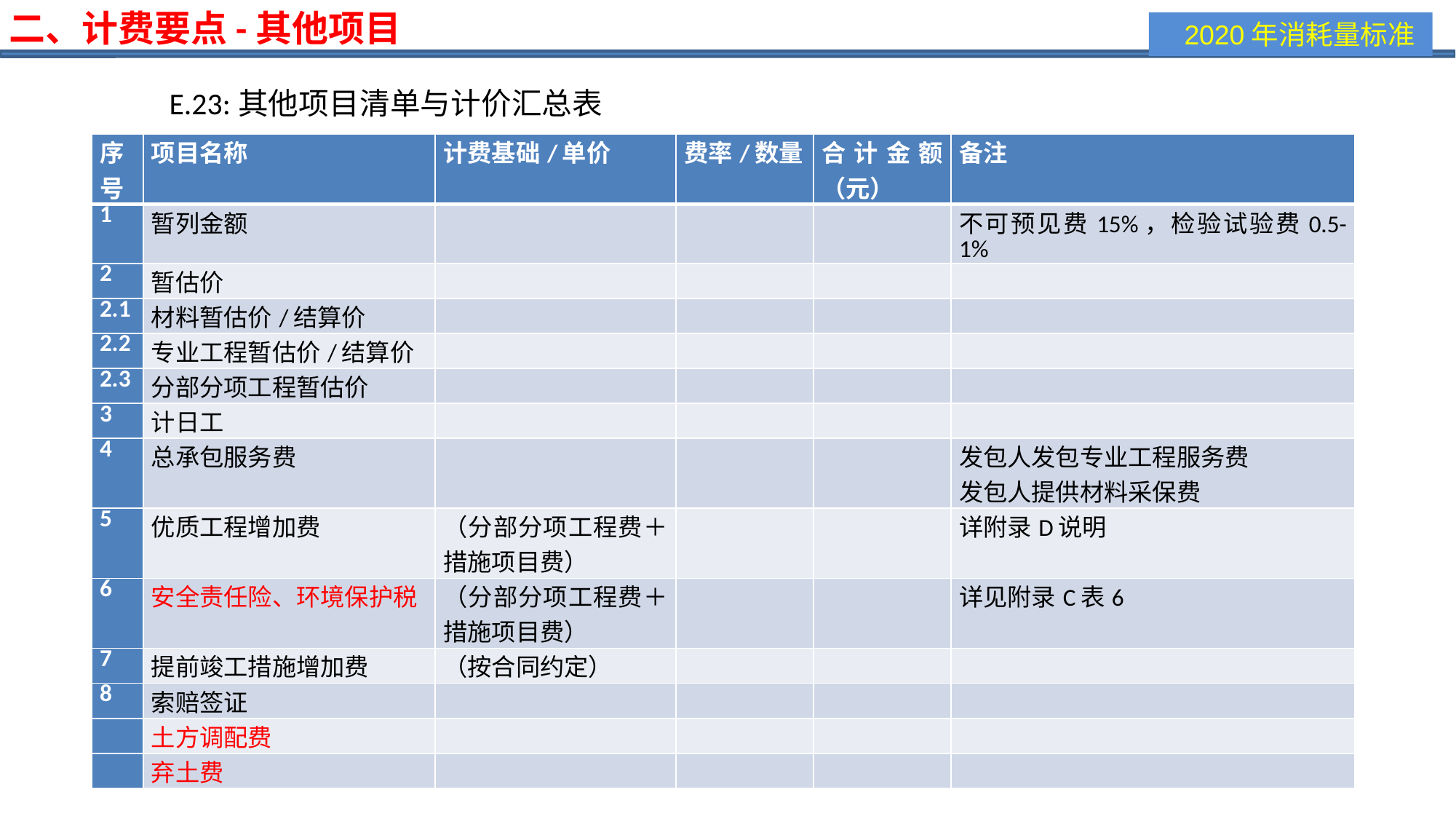

二、计费要点-其他项目
E.23:其他项目清单与计价汇总表
| 序号 | 项目名称 | 计费基础/单价 | 费率/数量 | 合计金额（元） | 备注 |
| --- | --- | --- | --- | --- | --- |
| 1 | 暂列金额 |  |  |  | 不可预见费15%，检验试验费0.5-1% |
| 2 | 暂估价 |  |  |  |  |
| 2.1 | 材料暂估价/结算价 |  |  |  |  |
| 2.2 | 专业工程暂估价/结算价 |  |  |  |  |
| 2.3 | 分部分项工程暂估价 |  |  |  |  |
| 3 | 计日工 |  |  |  |  |
| 4 | 总承包服务费 |  |  |  | 发包人发包专业工程服务费 发包人提供材料采保费 |
| 5 | 优质工程增加费 | （分部分项工程费＋措施项目费） |  |  | 详附录D说明 |
| 6 | 安全责任险、环境保护税 | （分部分项工程费＋措施项目费） |  |  | 详见附录C表6 |
| 7 | 提前竣工措施增加费 | （按合同约定） |  |  |  |
| 8 | 索赔签证 |  |  |  |  |
|  | 土方调配费 |  |  |  |  |
|  | 弃土费 |  |  |  |  |